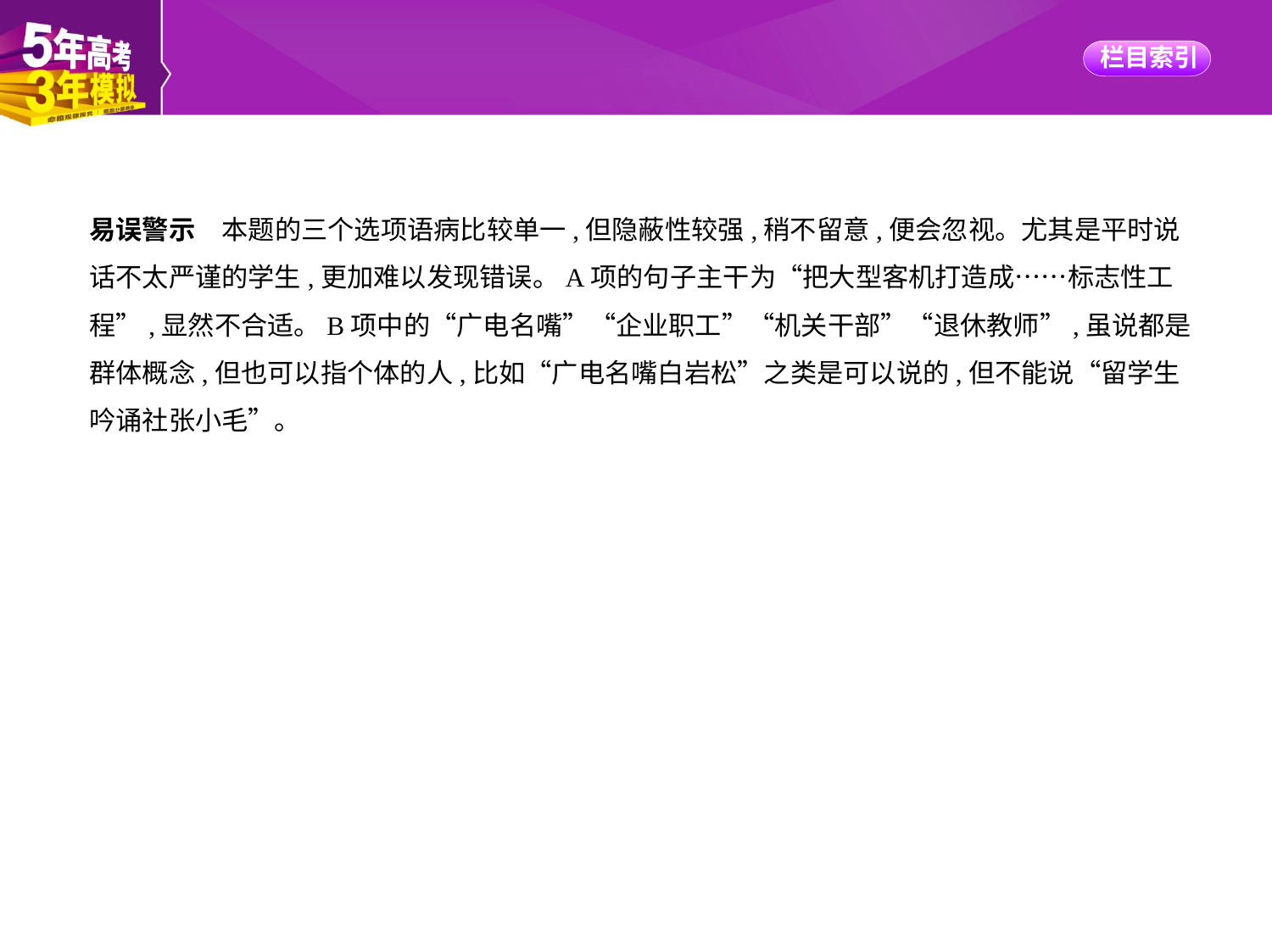

易误警示　本题的三个选项语病比较单一,但隐蔽性较强,稍不留意,便会忽视。尤其是平时说
话不太严谨的学生,更加难以发现错误。A项的句子主干为“把大型客机打造成……标志性工
程”,显然不合适。B项中的“广电名嘴”“企业职工”“机关干部”“退休教师”,虽说都是
群体概念,但也可以指个体的人,比如“广电名嘴白岩松”之类是可以说的,但不能说“留学生
吟诵社张小毛”。